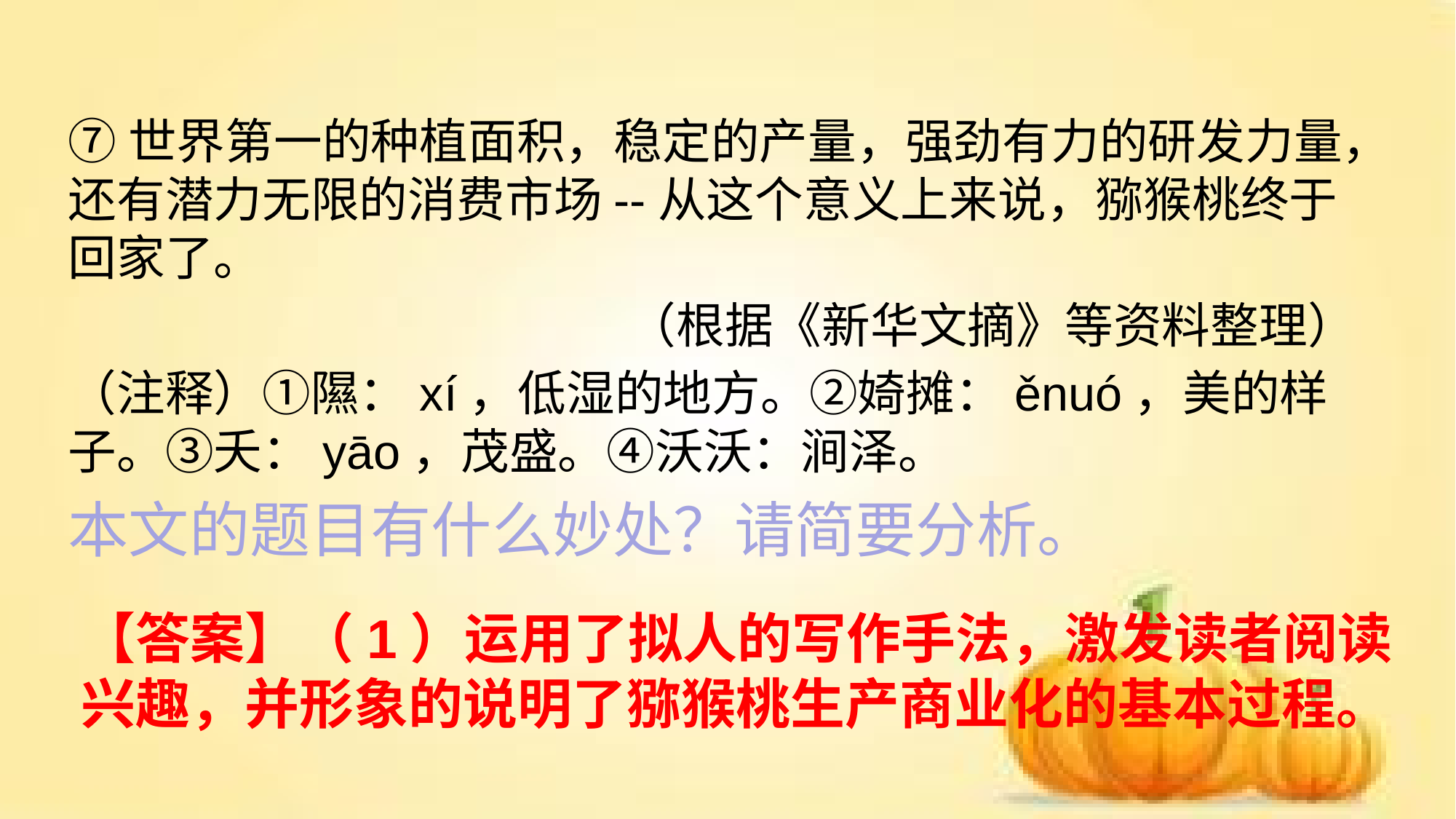

⑦世界第一的种植面积，稳定的产量，强劲有力的研发力量，还有潜力无限的消费市场--从这个意义上来说，猕猴桃终于回家了。
（根据《新华文摘》等资料整理）
（注释）①隰：xí，低湿的地方。②婍摊：ěnuó，美的样子。③夭：yāo，茂盛。④沃沃：涧泽。
本文的题目有什么妙处？请简要分析。
【答案】（1）运用了拟人的写作手法，激发读者阅读兴趣，并形象的说明了猕猴桃生产商业化的基本过程。